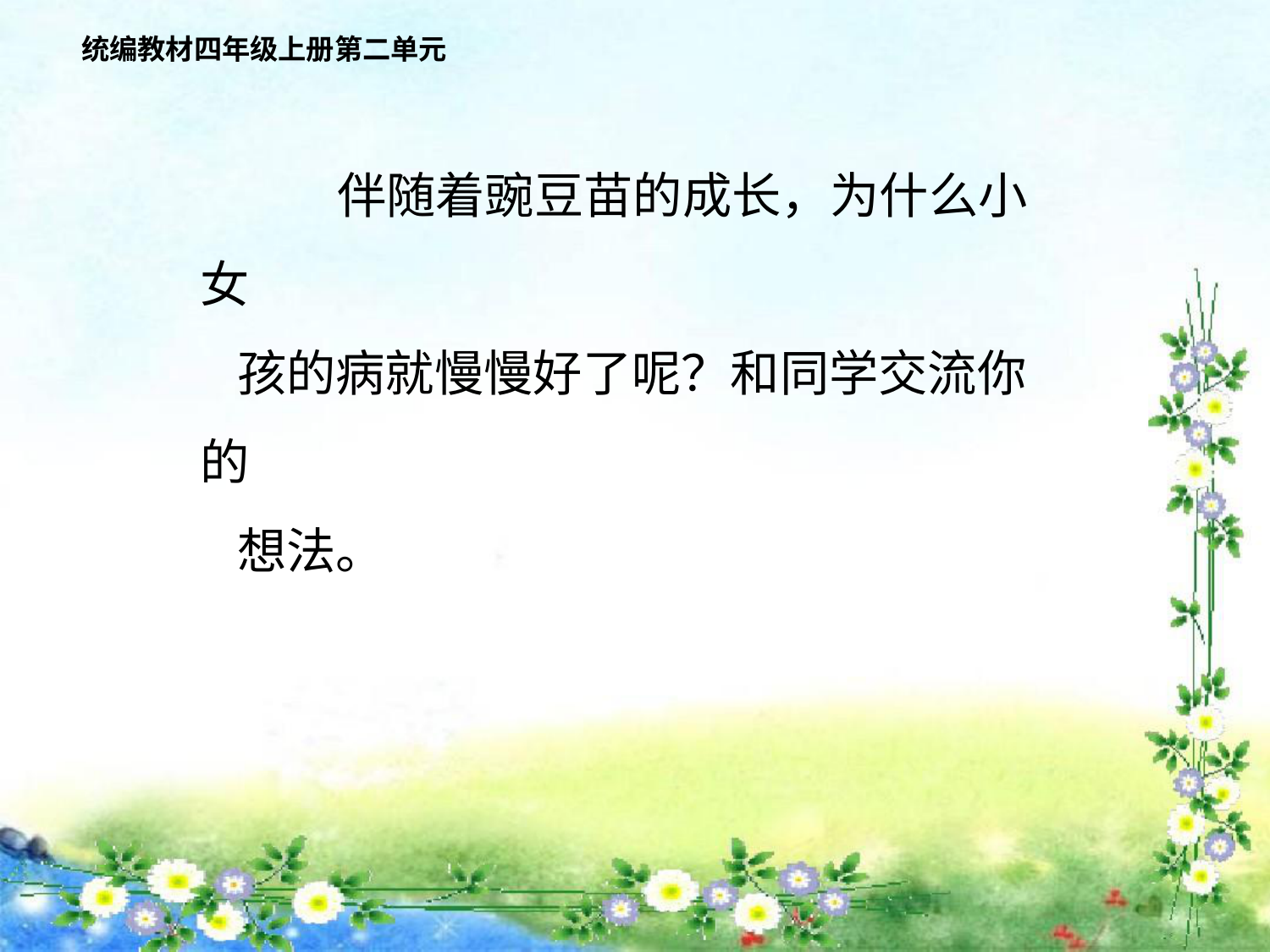

统编教材四年级上册第二单元

        伴随着豌豆苗的成长，为什么小女
孩的病就慢慢好了呢？和同学交流你的
想法。